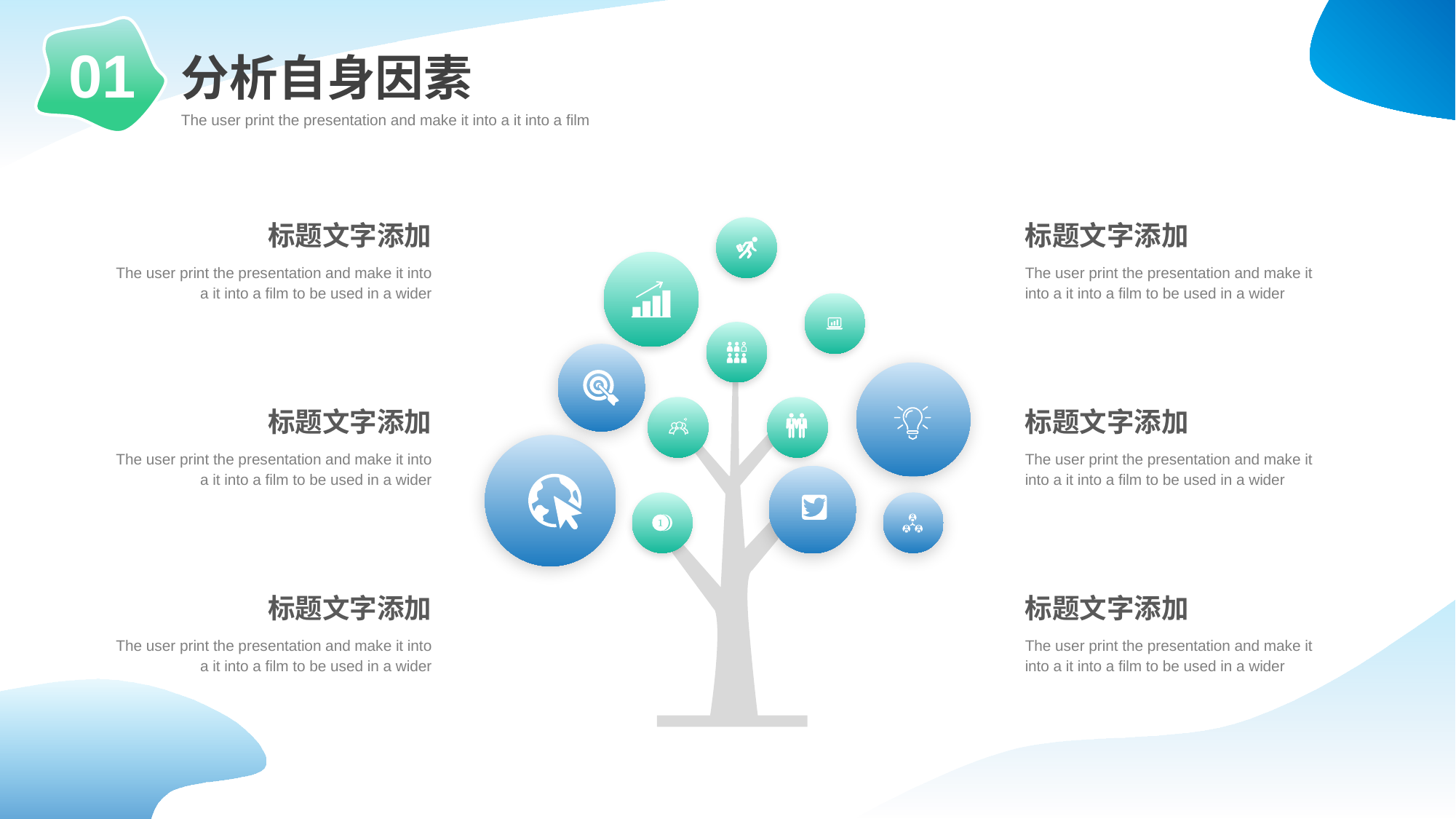

01
分析自身因素
The user print the presentation and make it into a it into a film
标题文字添加
The user print the presentation and make it into a it into a film to be used in a wider
标题文字添加
The user print the presentation and make it into a it into a film to be used in a wider

标题文字添加
The user print the presentation and make it into a it into a film to be used in a wider
标题文字添加
The user print the presentation and make it into a it into a film to be used in a wider
标题文字添加
The user print the presentation and make it into a it into a film to be used in a wider
标题文字添加
The user print the presentation and make it into a it into a film to be used in a wider